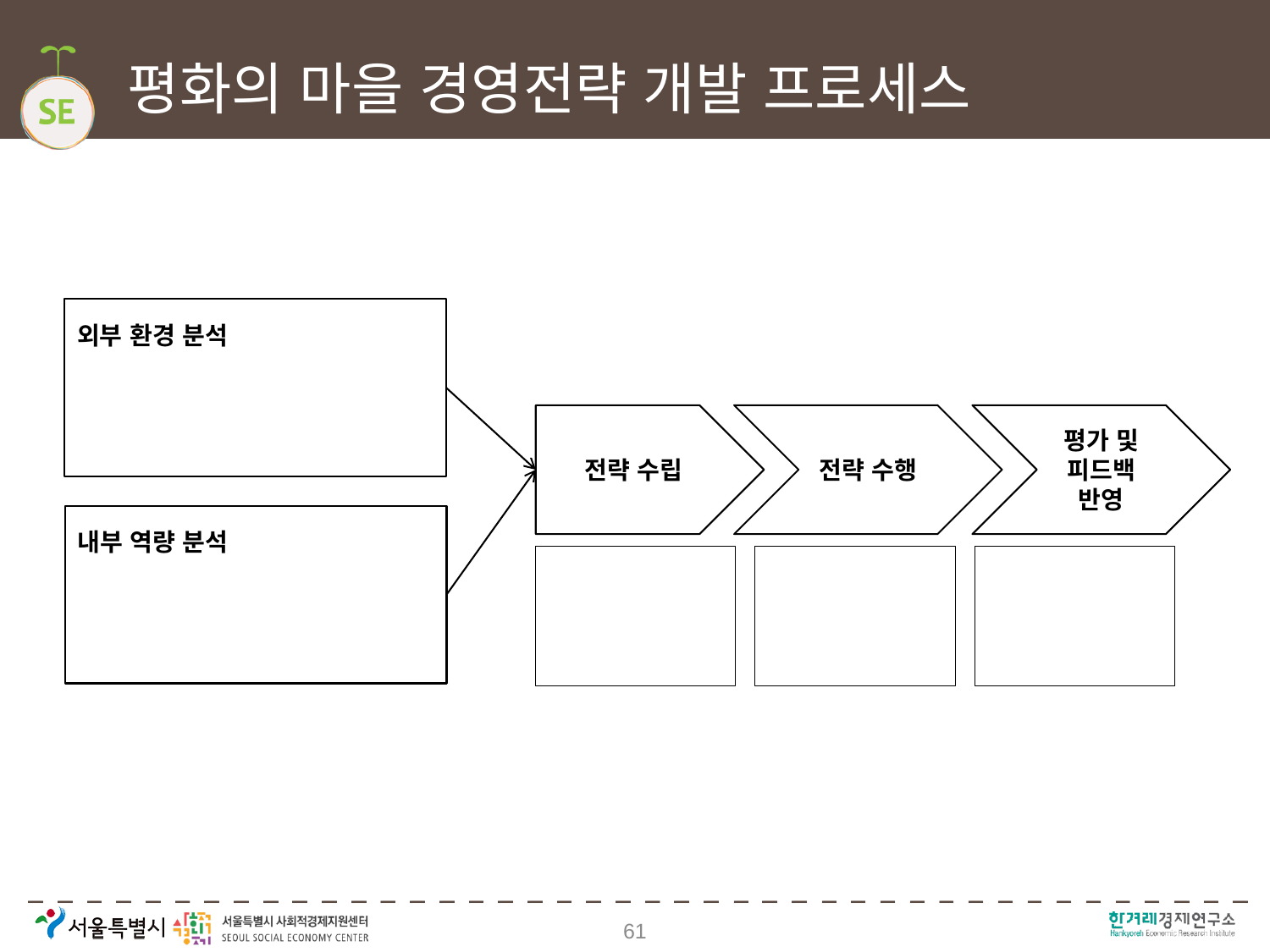

# 평화의 마을 경영전략 개발 프로세스
외부 환경 분석

전략 수립
전략 수행
평가 및 피드백 반영
내부 역량 분석

61